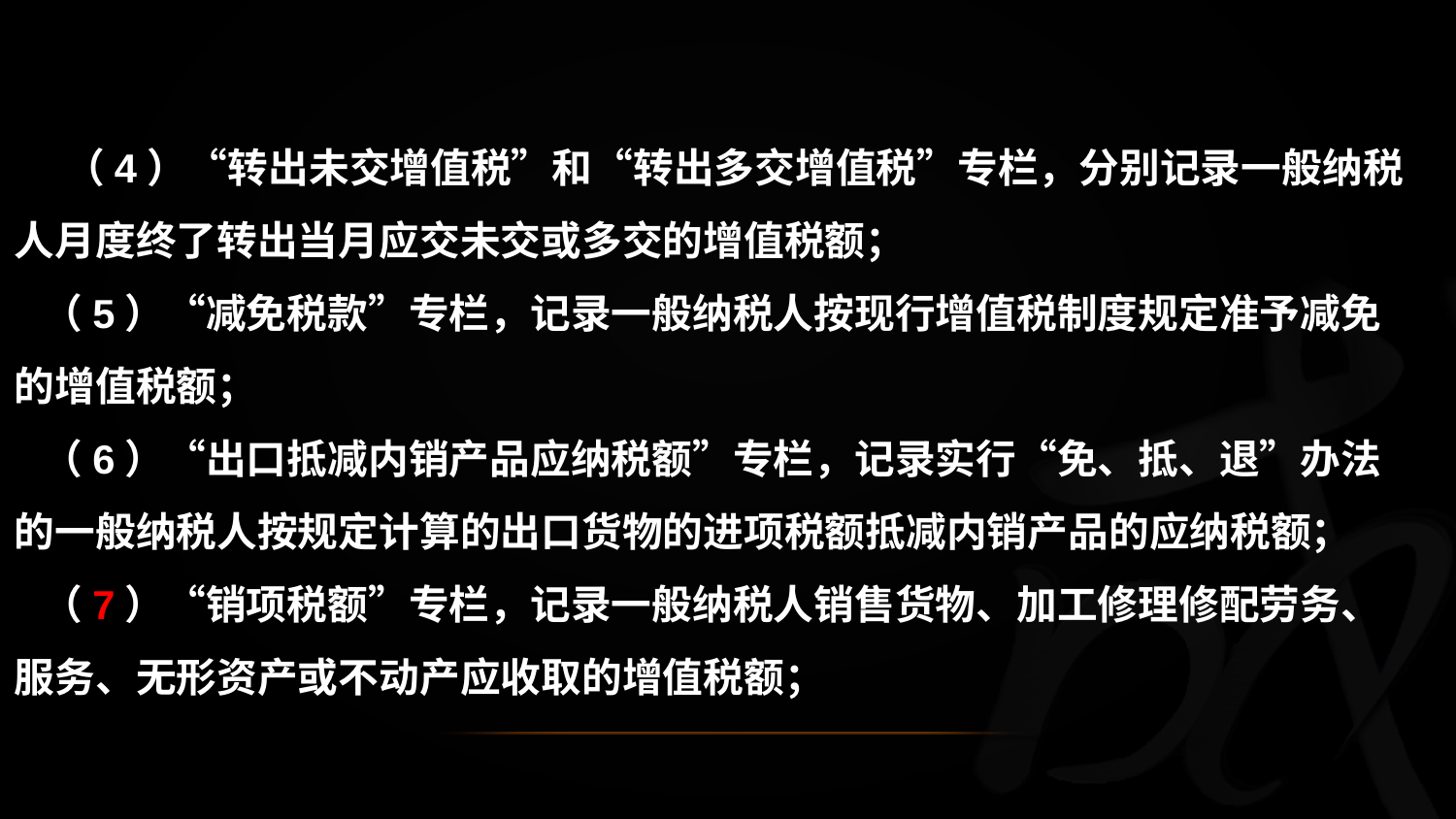

（4）“转出未交增值税”和“转出多交增值税”专栏，分别记录一般纳税人月度终了转出当月应交未交或多交的增值税额；
  （5）“减免税款”专栏，记录一般纳税人按现行增值税制度规定准予减免的增值税额；
  （6）“出口抵减内销产品应纳税额”专栏，记录实行“免、抵、退”办法的一般纳税人按规定计算的出口货物的进项税额抵减内销产品的应纳税额；
  （7）“销项税额”专栏，记录一般纳税人销售货物、加工修理修配劳务、服务、无形资产或不动产应收取的增值税额；